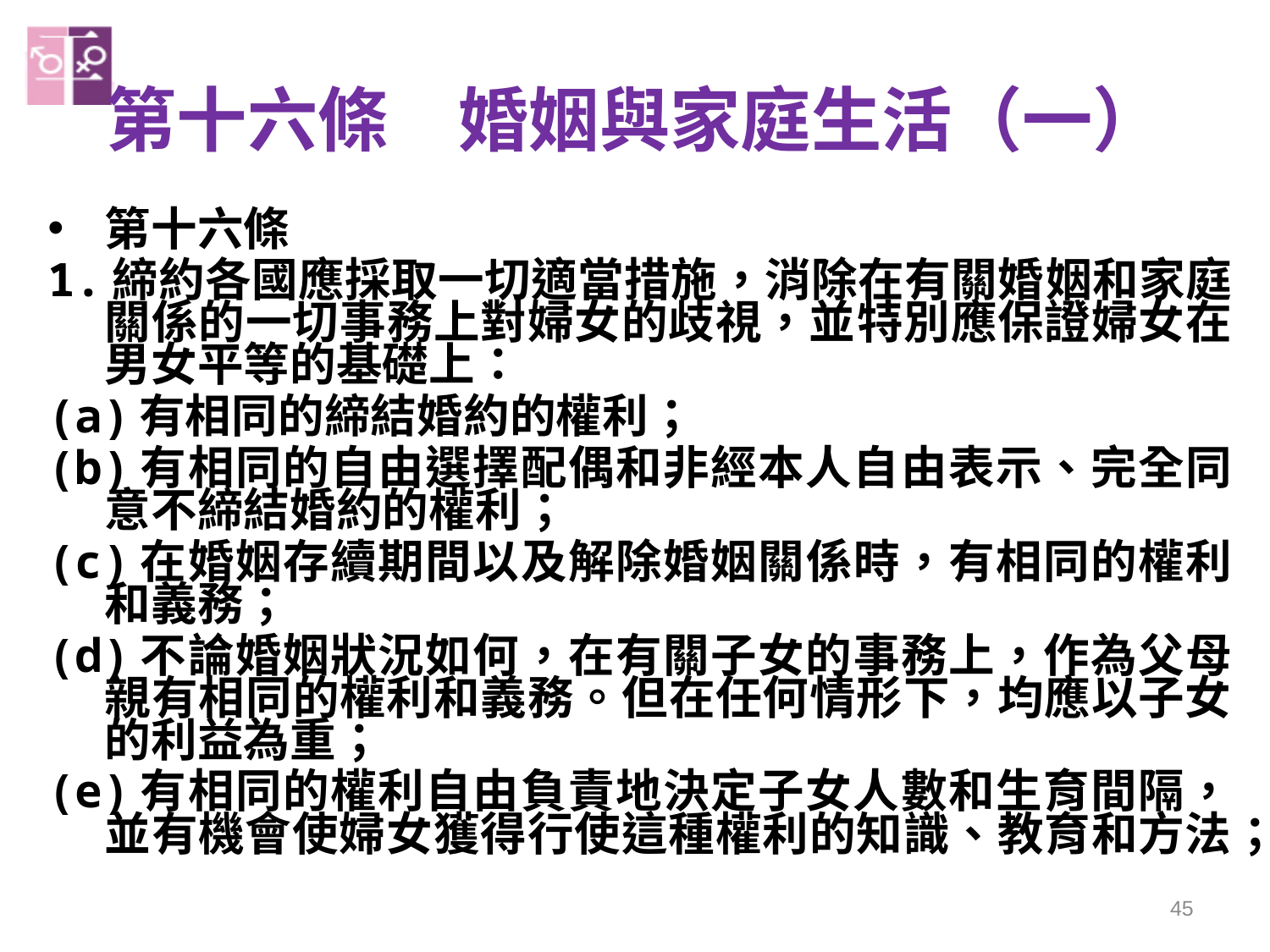

# 第十六條　婚姻與家庭生活（一）
第十六條
1.締約各國應採取一切適當措施，消除在有關婚姻和家庭關係的一切事務上對婦女的歧視，並特別應保證婦女在男女平等的基礎上：
(a)有相同的締結婚約的權利；
(b)有相同的自由選擇配偶和非經本人自由表示、完全同意不締結婚約的權利；
(c)在婚姻存續期間以及解除婚姻關係時，有相同的權利和義務；
(d)不論婚姻狀況如何，在有關子女的事務上，作為父母親有相同的權利和義務。但在任何情形下，均應以子女的利益為重；
(e)有相同的權利自由負責地決定子女人數和生育間隔，並有機會使婦女獲得行使這種權利的知識、教育和方法；

45